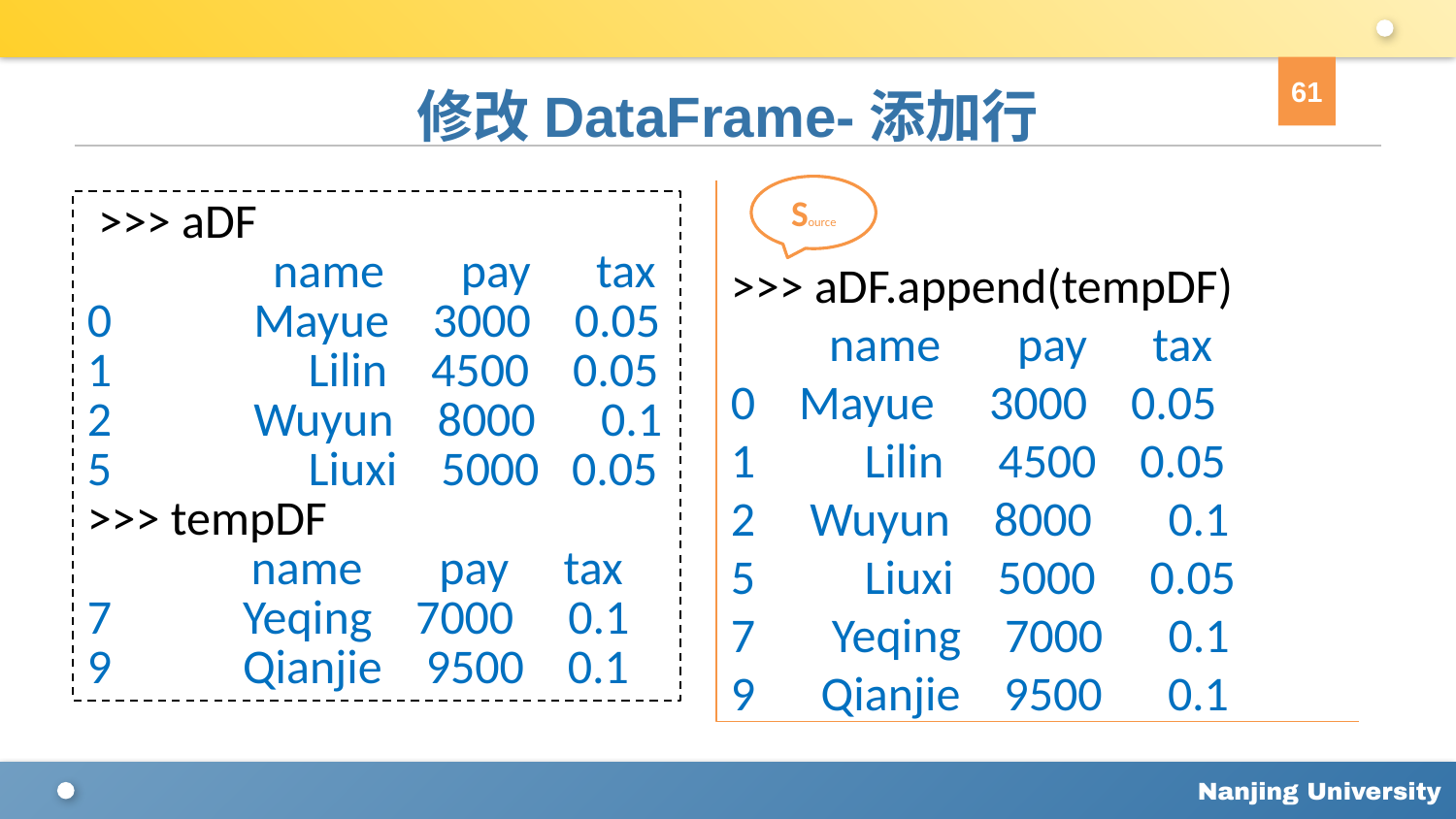

61
# 修改DataFrame-添加行
Source

>>> aDF.append(tempDF)
         name       pay      tax
0    Mayue     3000    0.05
1          Lilin     4500    0.05
2     Wuyun    8000       0.1
5          Liuxi    5000     0.05
7       Yeqing    7000      0.1
9      Qianjie    9500      0.1
 >>> aDF
                 name       pay      tax
0             Mayue    3000    0.05
1                  Lilin    4500    0.05
2             Wuyun    8000      0.1
5                  Liuxi    5000   0.05
>>> tempDF
               name       pay     tax
7            Yeqing    7000     0.1
9            Qianjie    9500    0.1